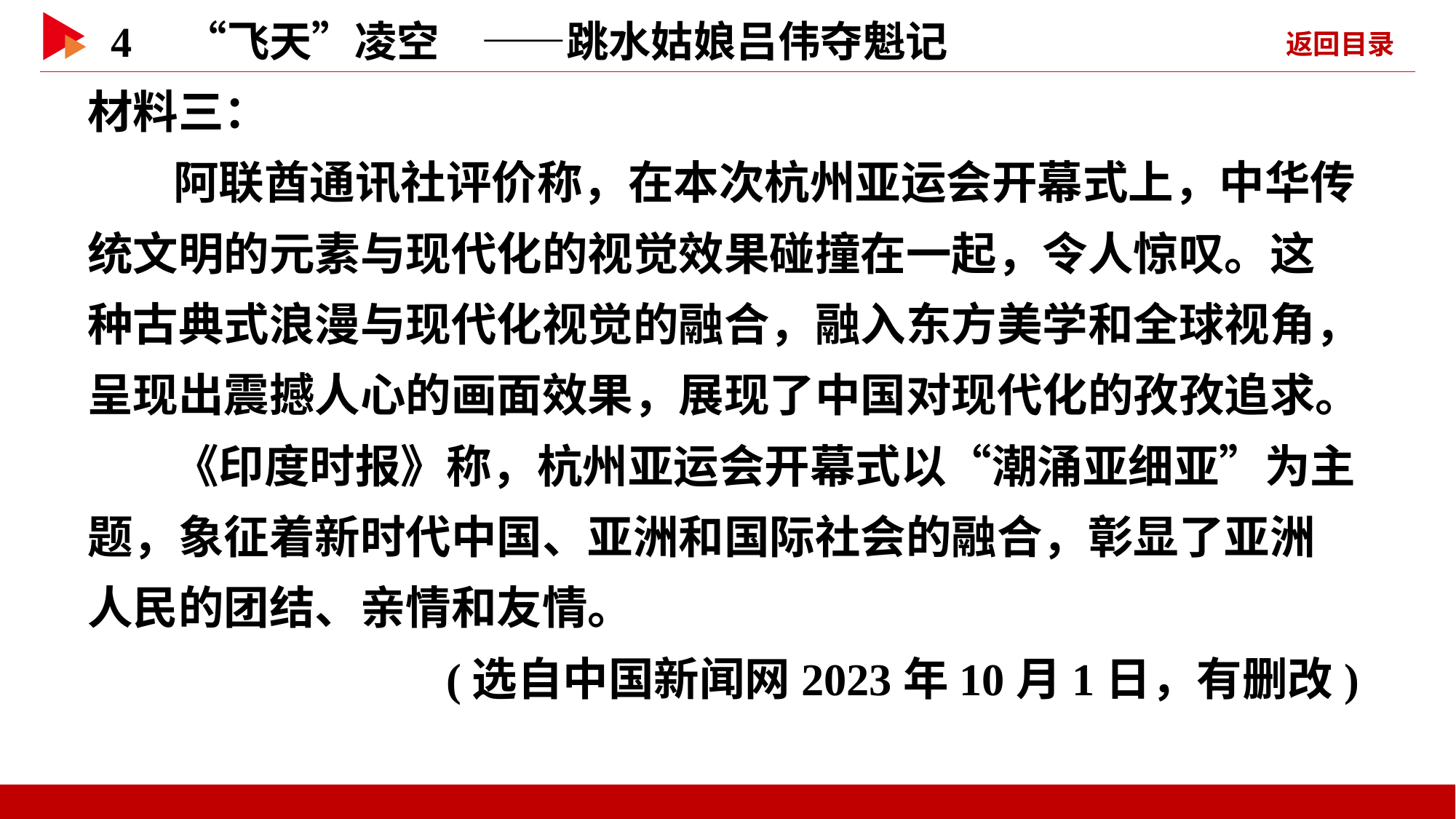

材料三：
阿联酋通讯社评价称，在本次杭州亚运会开幕式上，中华传统文明的元素与现代化的视觉效果碰撞在一起，令人惊叹。这种古典式浪漫与现代化视觉的融合，融入东方美学和全球视角，呈现出震撼人心的画面效果，展现了中国对现代化的孜孜追求。
《印度时报》称，杭州亚运会开幕式以“潮涌亚细亚”为主题，象征着新时代中国、亚洲和国际社会的融合，彰显了亚洲人民的团结、亲情和友情。
(选自中国新闻网2023年10月1日，有删改)